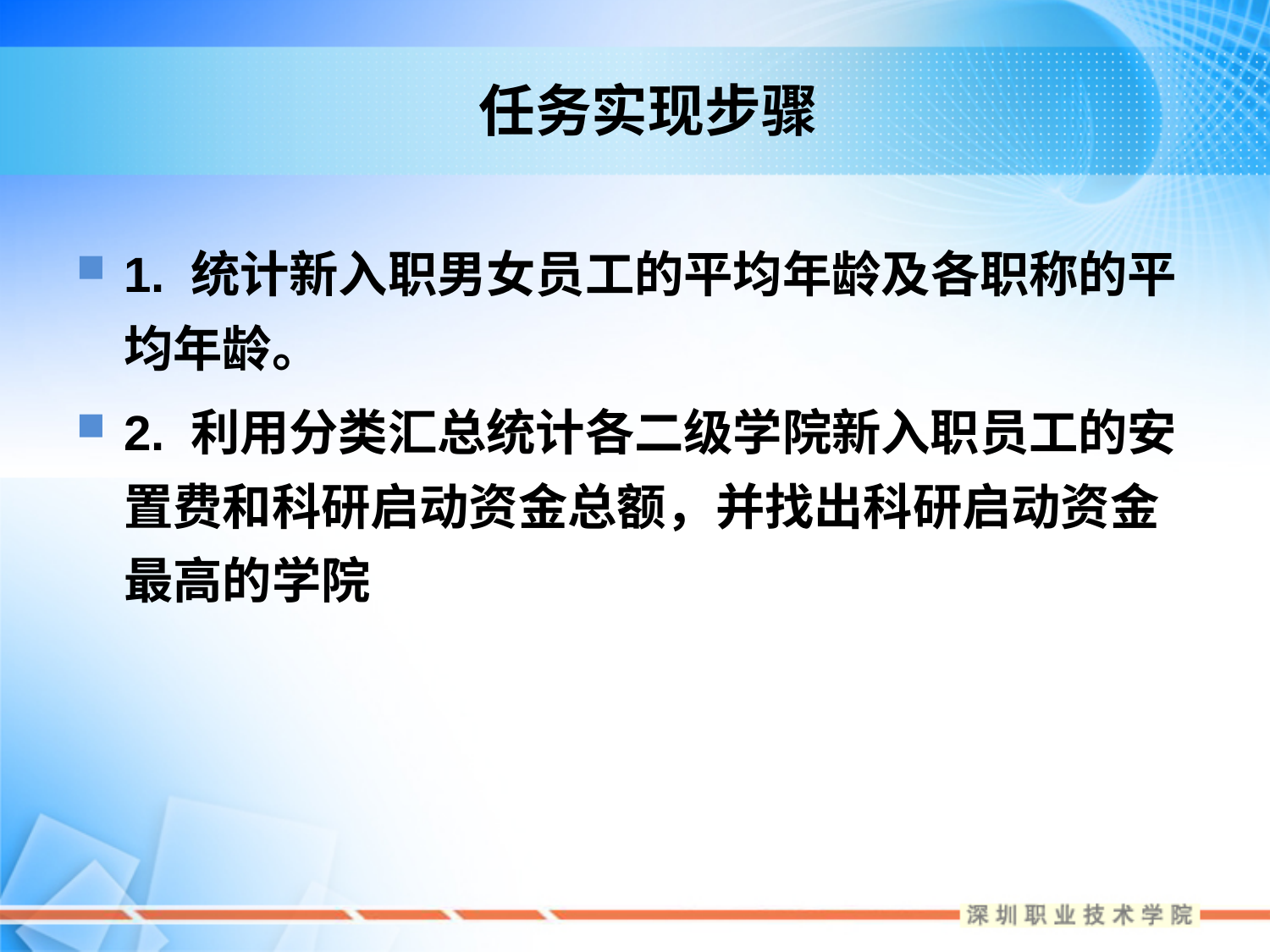

# 任务实现步骤
1. 统计新入职男女员工的平均年龄及各职称的平均年龄。
2. 利用分类汇总统计各二级学院新入职员工的安置费和科研启动资金总额，并找出科研启动资金最高的学院